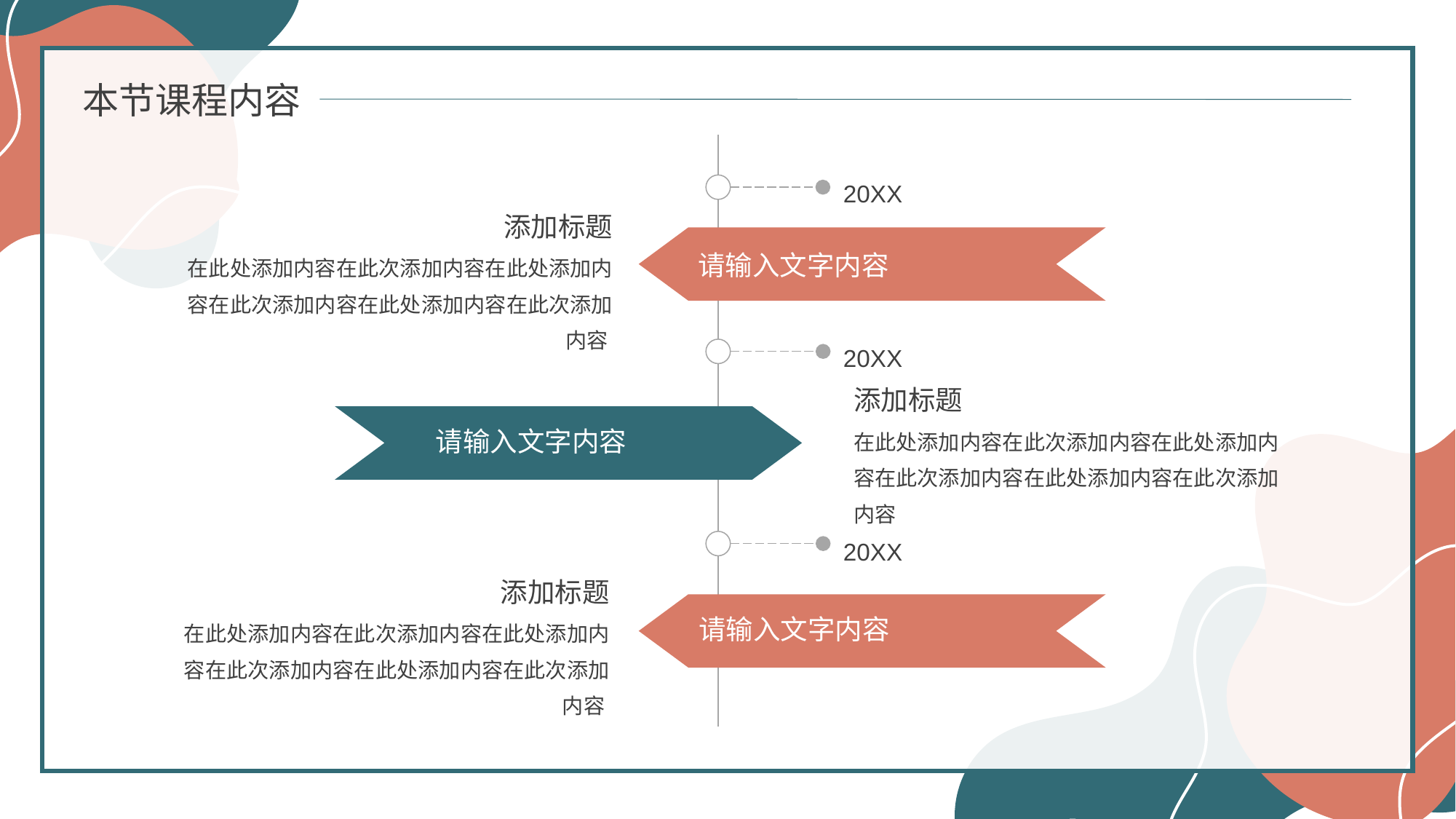

本节课程内容
20XX

添加标题

请输入文字内容
在此处添加内容在此次添加内容在此处添加内容在此次添加内容在此处添加内容在此次添加内容
20XX

添加标题

请输入文字内容
在此处添加内容在此次添加内容在此处添加内容在此次添加内容在此处添加内容在此次添加内容
20XX

添加标题

请输入文字内容
在此处添加内容在此次添加内容在此处添加内容在此次添加内容在此处添加内容在此次添加内容